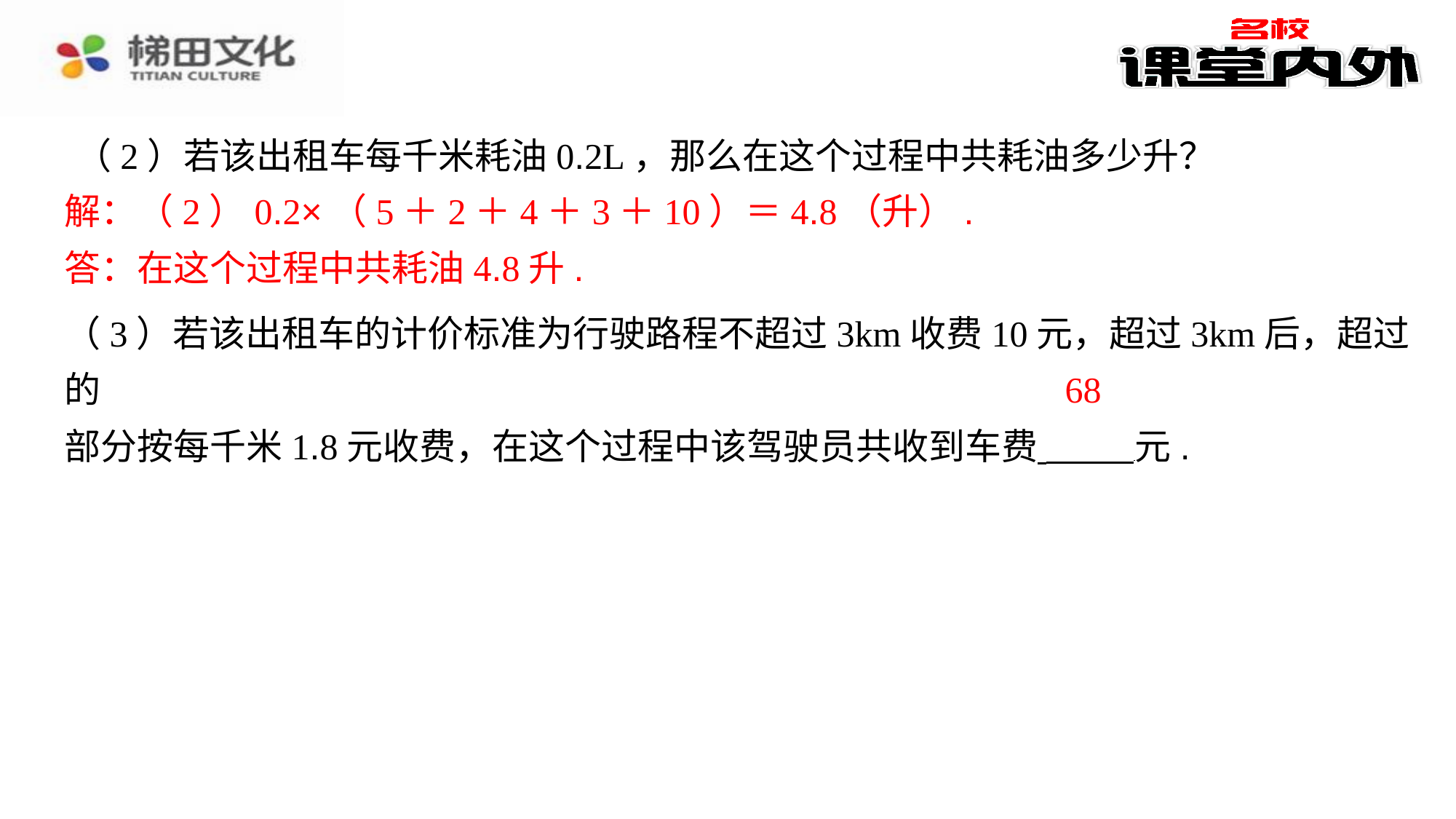

（2）若该出租车每千米耗油0.2L，那么在这个过程中共耗油多少升？
解：（2）0.2×（5＋2＋4＋3＋10）＝4.8（升）.
答：在这个过程中共耗油4.8升.
（3）若该出租车的计价标准为行驶路程不超过3km收费10元，超过3km后，超过的
部分按每千米1.8元收费，在这个过程中该驾驶员共收到车费               元.
解：（2）0.2×（5＋2＋4＋3＋10）＝4.8（升）.
答：在这个过程中共耗油4.8升.
68